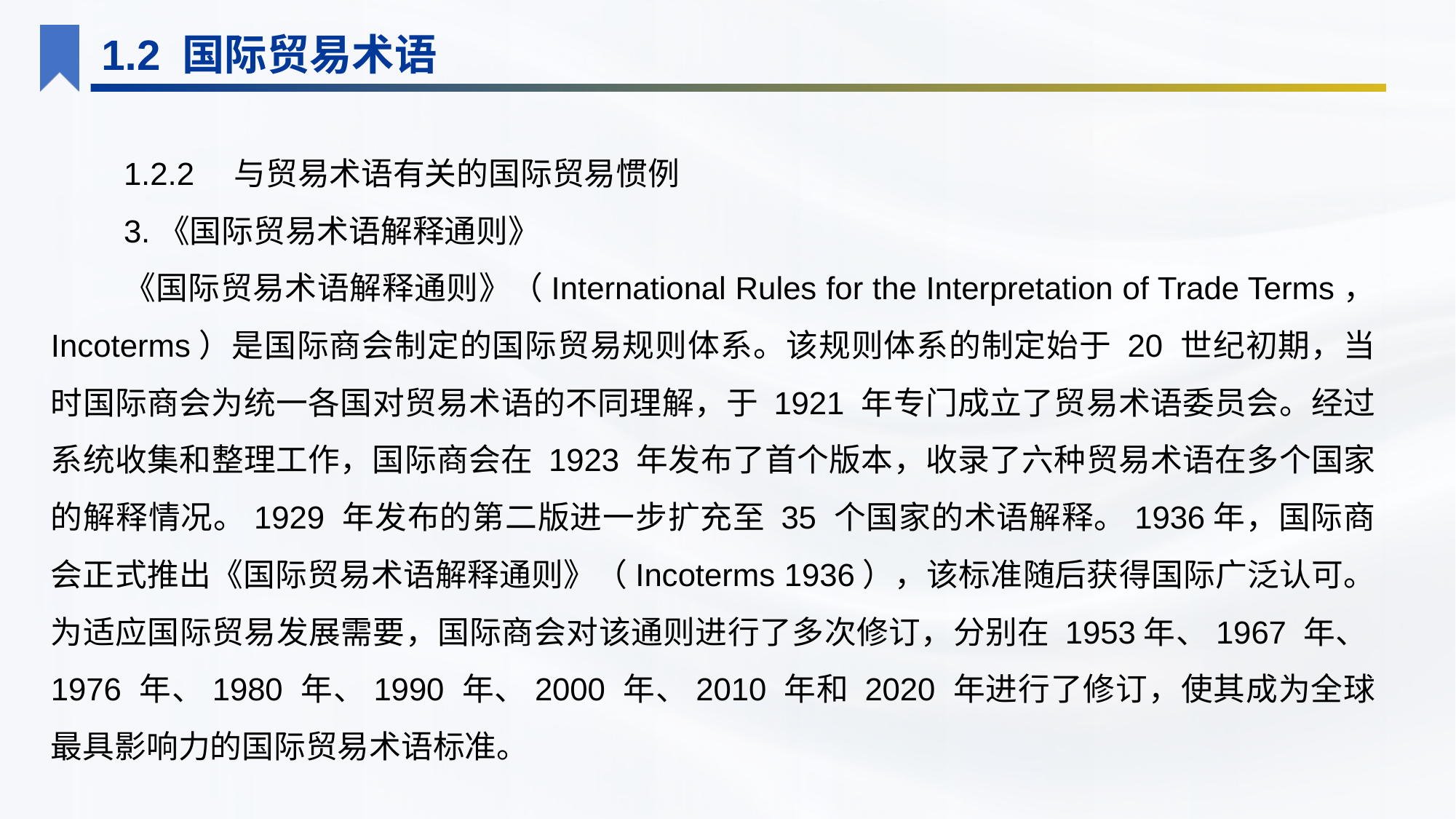

1.2 国际贸易术语
1.2.2　与贸易术语有关的国际贸易惯例
3.《国际贸易术语解释通则》
《国际贸易术语解释通则》（International Rules for the Interpretation of Trade Terms， Incoterms）是国际商会制定的国际贸易规则体系。该规则体系的制定始于 20 世纪初期，当时国际商会为统一各国对贸易术语的不同理解，于 1921 年专门成立了贸易术语委员会。经过系统收集和整理工作，国际商会在 1923 年发布了首个版本，收录了六种贸易术语在多个国家的解释情况。1929 年发布的第二版进一步扩充至 35 个国家的术语解释。1936年，国际商会正式推出《国际贸易术语解释通则》（Incoterms 1936），该标准随后获得国际广泛认可。为适应国际贸易发展需要，国际商会对该通则进行了多次修订，分别在 1953年、1967 年、1976 年、1980 年、1990 年、2000 年、2010 年和 2020 年进行了修订，使其成为全球最具影响力的国际贸易术语标准。